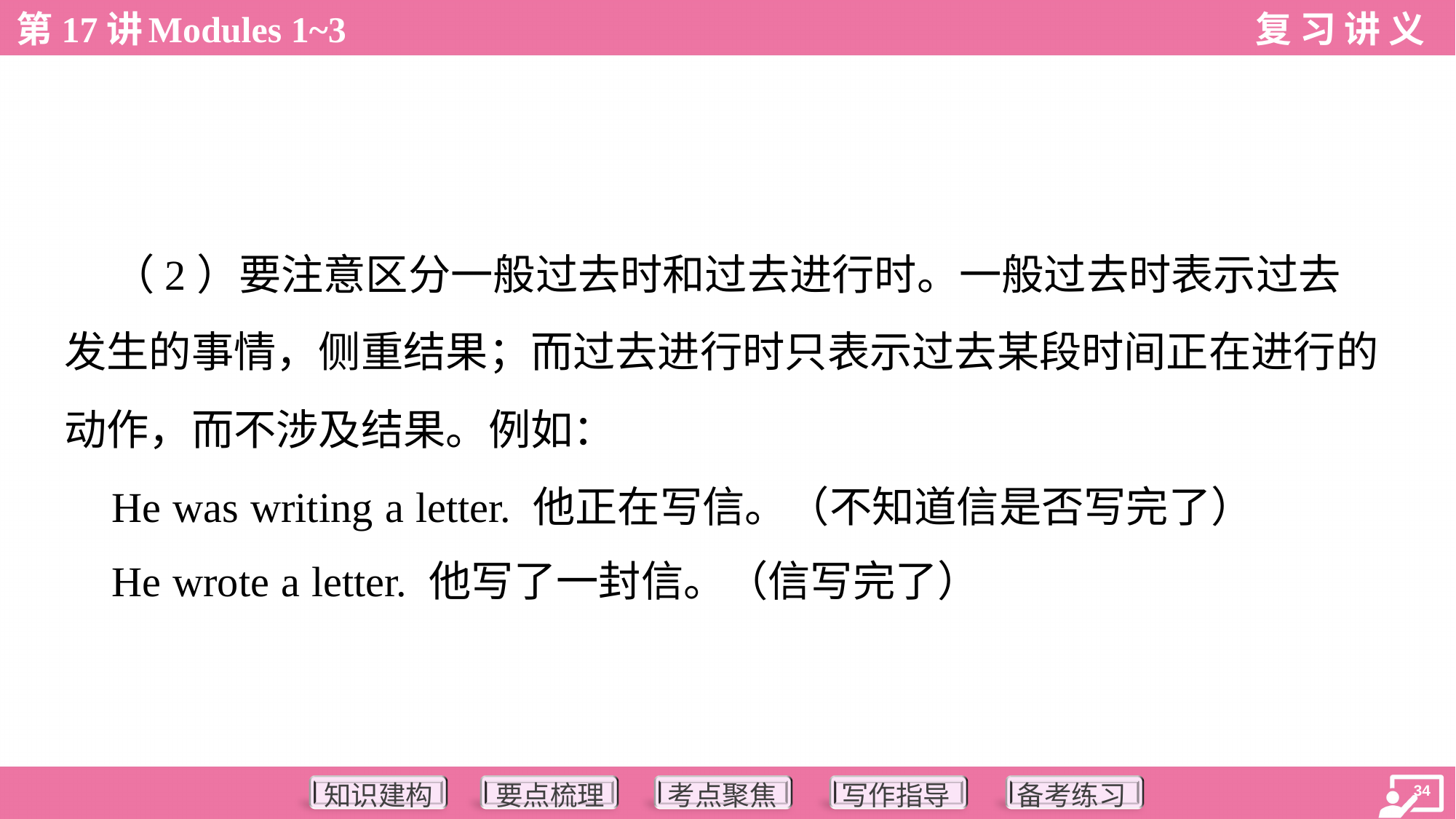

（2）要注意区分一般过去时和过去进行时。一般过去时表示过去
发生的事情，侧重结果；而过去进行时只表示过去某段时间正在进行的
动作，而不涉及结果。例如：
    He was writing a letter. 他正在写信。（不知道信是否写完了）
    He wrote a letter. 他写了一封信。（信写完了）